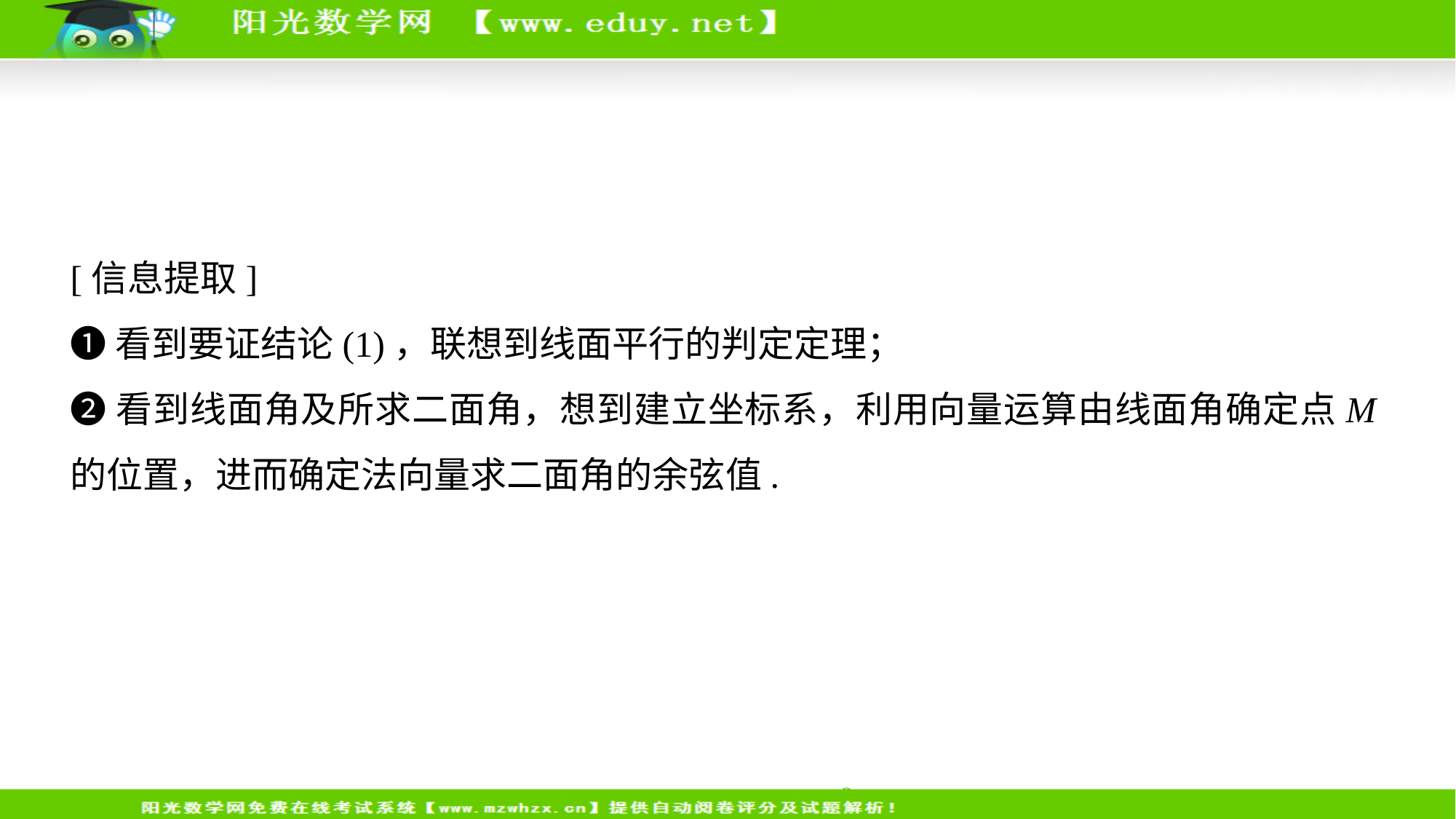

[信息提取]
❶看到要证结论(1)，联想到线面平行的判定定理；
❷看到线面角及所求二面角，想到建立坐标系，利用向量运算由线面角确定点M的位置，进而确定法向量求二面角的余弦值.